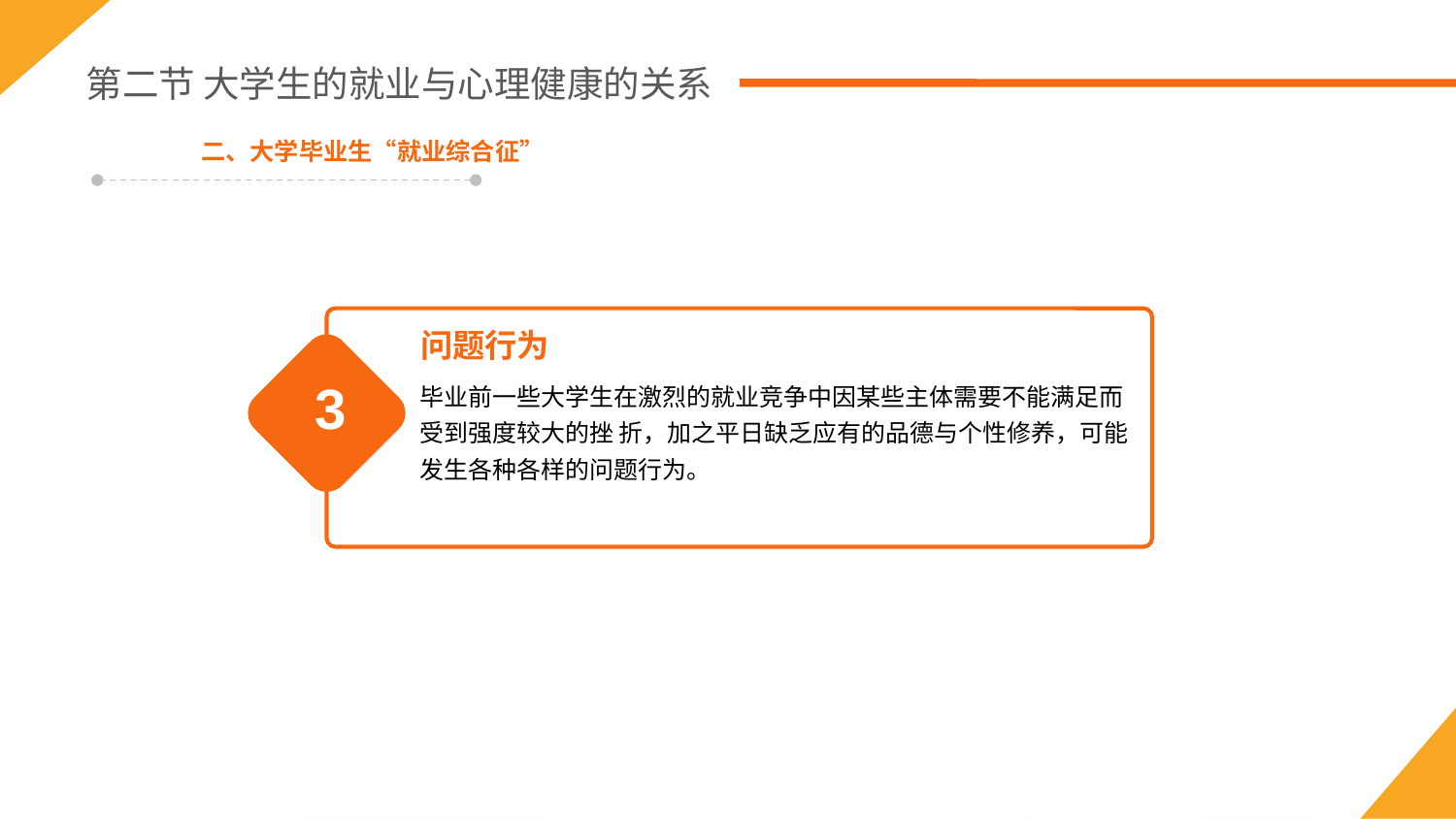

第二节 大学生的就业与心理健康的关系
二、大学毕业生“就业综合征”

问题行为
毕业前一些大学生在激烈的就业竞争中因某些主体需要不能满足而受到强度较大的挫 折，加之平日缺乏应有的品德与个性修养，可能发生各种各样的问题行为。

3